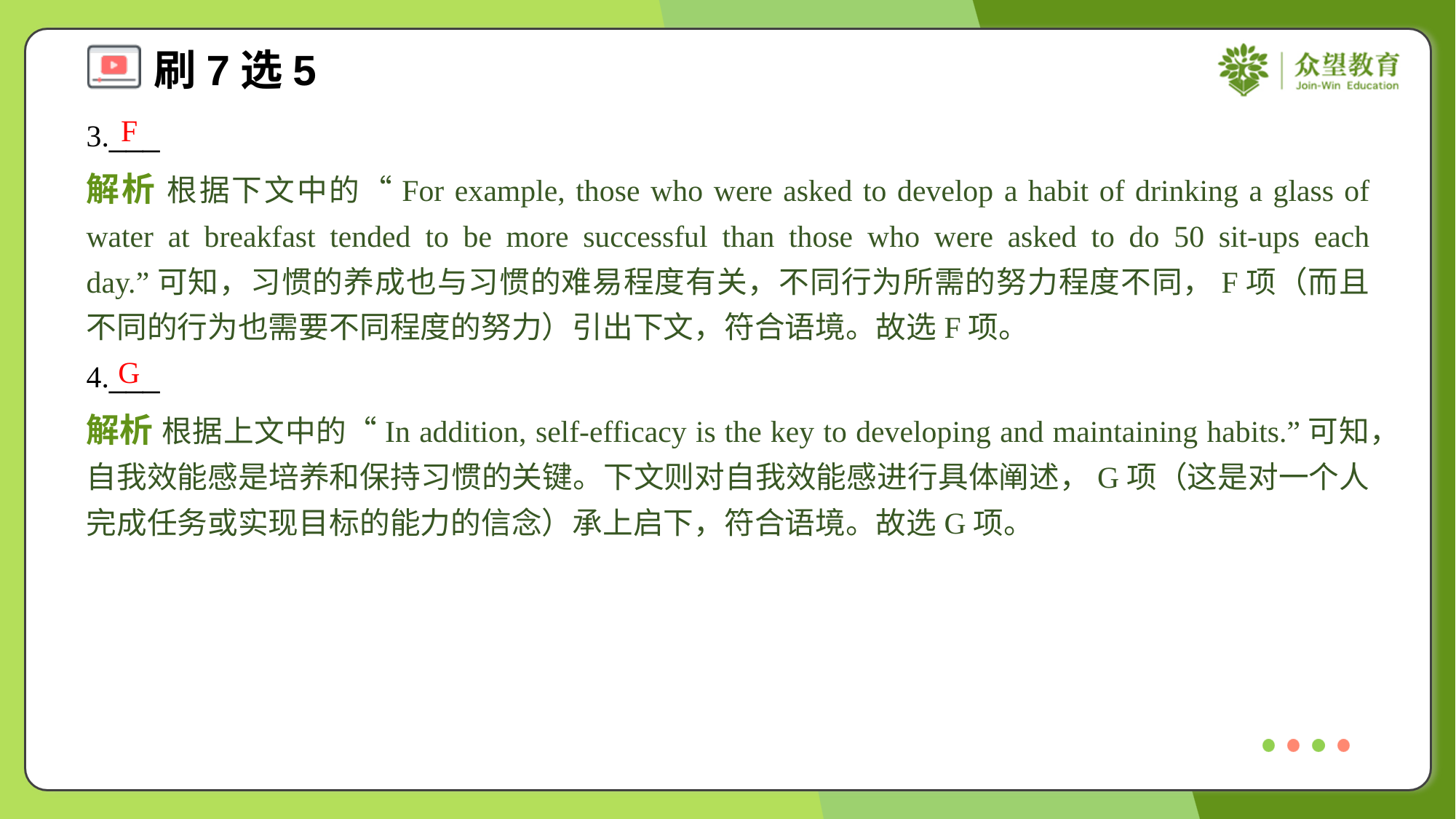

F
3.___
解析 根据下文中的“For example, those who were asked to develop a habit of drinking a glass of water at breakfast tended to be more successful than those who were asked to do 50 sit-ups each day.”可知，习惯的养成也与习惯的难易程度有关，不同行为所需的努力程度不同，F项（而且不同的行为也需要不同程度的努力）引出下文，符合语境。故选F项。
G
4.___
解析 根据上文中的“In addition, self-efficacy is the key to developing and maintaining habits.”可知，自我效能感是培养和保持习惯的关键。下文则对自我效能感进行具体阐述，G项（这是对一个人完成任务或实现目标的能力的信念）承上启下，符合语境。故选G项。